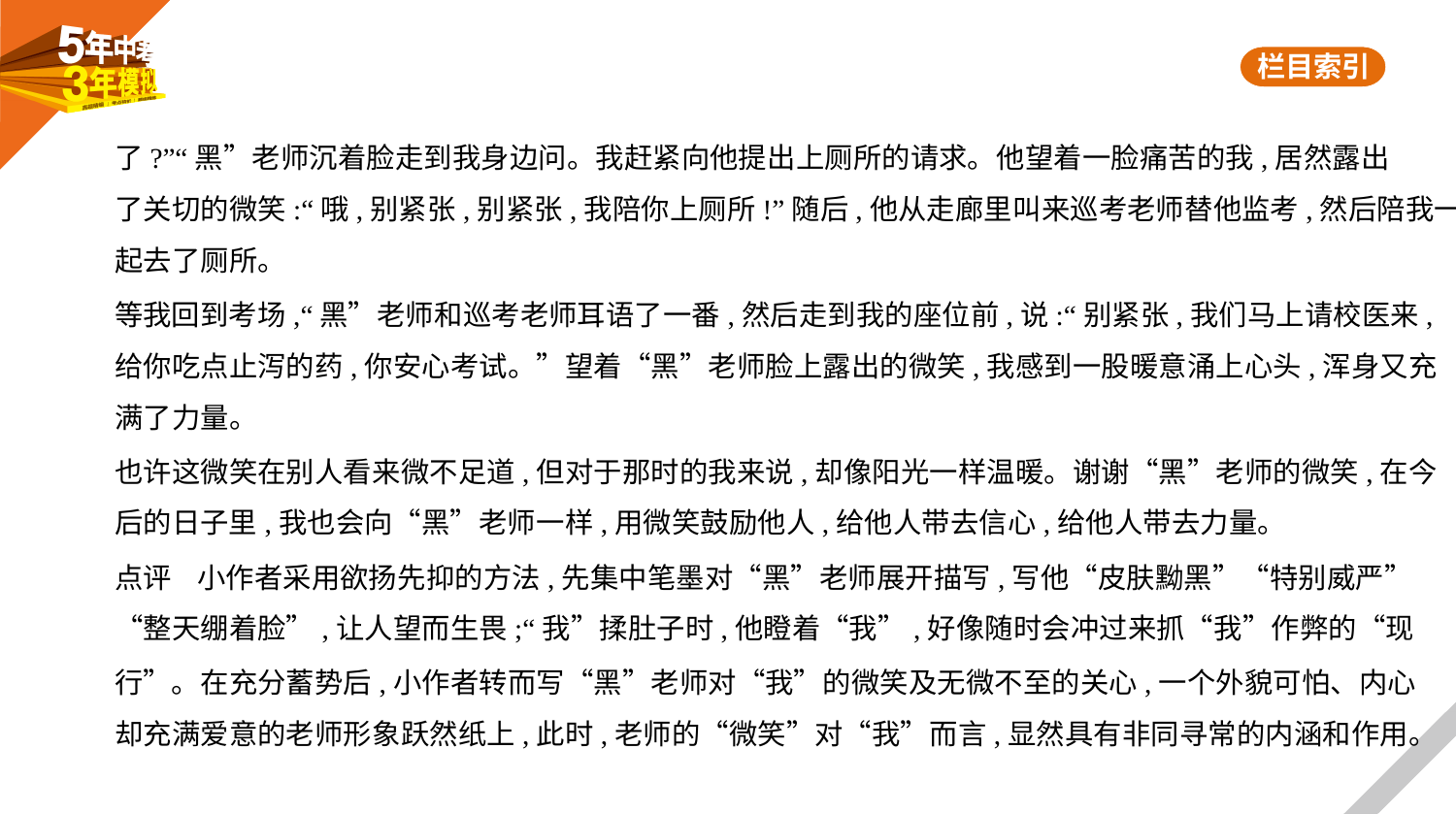

了?”“黑”老师沉着脸走到我身边问。我赶紧向他提出上厕所的请求。他望着一脸痛苦的我,居然露出
了关切的微笑:“哦,别紧张,别紧张,我陪你上厕所!”随后,他从走廊里叫来巡考老师替他监考,然后陪我一
起去了厕所。
等我回到考场,“黑”老师和巡考老师耳语了一番,然后走到我的座位前,说:“别紧张,我们马上请校医来,
给你吃点止泻的药,你安心考试。”望着“黑”老师脸上露出的微笑,我感到一股暖意涌上心头,浑身又充
满了力量。
也许这微笑在别人看来微不足道,但对于那时的我来说,却像阳光一样温暖。谢谢“黑”老师的微笑,在今
后的日子里,我也会向“黑”老师一样,用微笑鼓励他人,给他人带去信心,给他人带去力量。
点评    小作者采用欲扬先抑的方法,先集中笔墨对“黑”老师展开描写,写他“皮肤黝黑”“特别威严”
“整天绷着脸”,让人望而生畏;“我”揉肚子时,他瞪着“我”,好像随时会冲过来抓“我”作弊的“现
行”。在充分蓄势后,小作者转而写“黑”老师对“我”的微笑及无微不至的关心,一个外貌可怕、内心
却充满爱意的老师形象跃然纸上,此时,老师的“微笑”对“我”而言,显然具有非同寻常的内涵和作用。